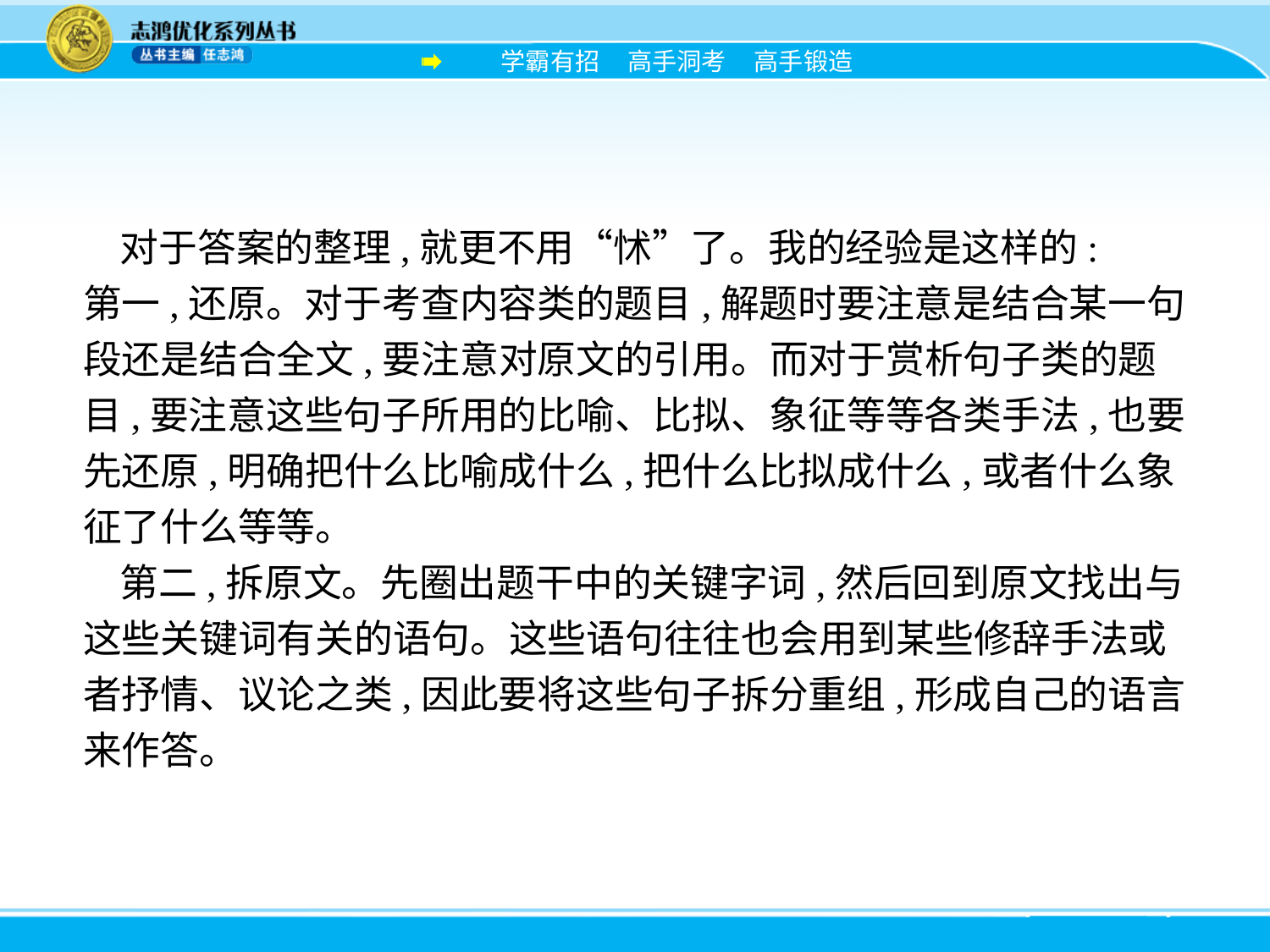

对于答案的整理,就更不用“怵”了。我的经验是这样的:
第一,还原。对于考查内容类的题目,解题时要注意是结合某一句段还是结合全文,要注意对原文的引用。而对于赏析句子类的题目,要注意这些句子所用的比喻、比拟、象征等等各类手法,也要先还原,明确把什么比喻成什么,把什么比拟成什么,或者什么象征了什么等等。
第二,拆原文。先圈出题干中的关键字词,然后回到原文找出与这些关键词有关的语句。这些语句往往也会用到某些修辞手法或者抒情、议论之类,因此要将这些句子拆分重组,形成自己的语言来作答。